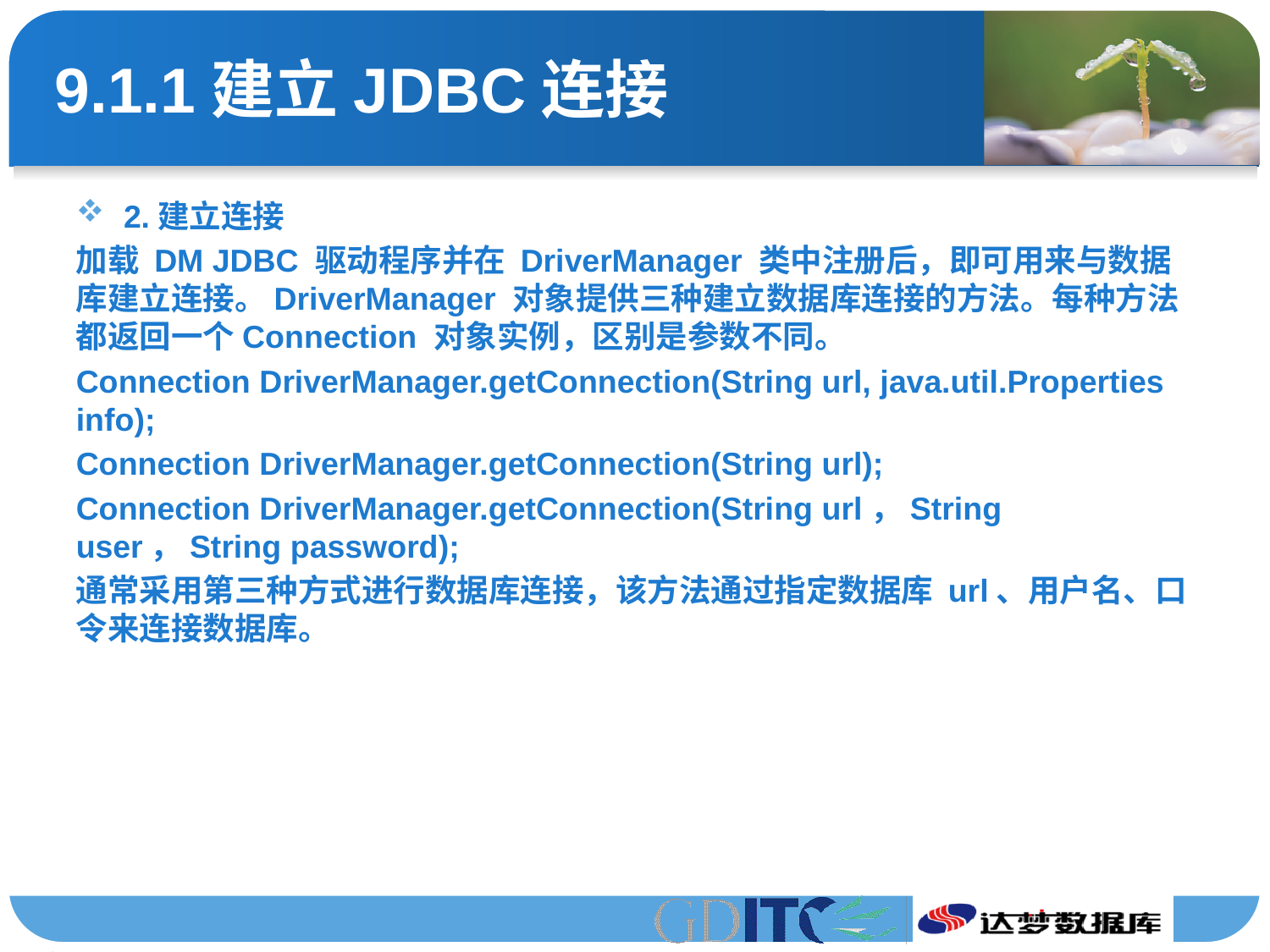

# 9.1.1建立JDBC连接
2.建立连接
加载 DM JDBC 驱动程序并在 DriverManager 类中注册后，即可用来与数据库建立连接。DriverManager 对象提供三种建立数据库连接的方法。每种方法都返回一个Connection 对象实例，区别是参数不同。
Connection DriverManager.getConnection(String url, java.util.Properties info);
Connection DriverManager.getConnection(String url);
Connection DriverManager.getConnection(String url，String user，String password);
通常采用第三种方式进行数据库连接，该方法通过指定数据库 url、用户名、口令来连接数据库。